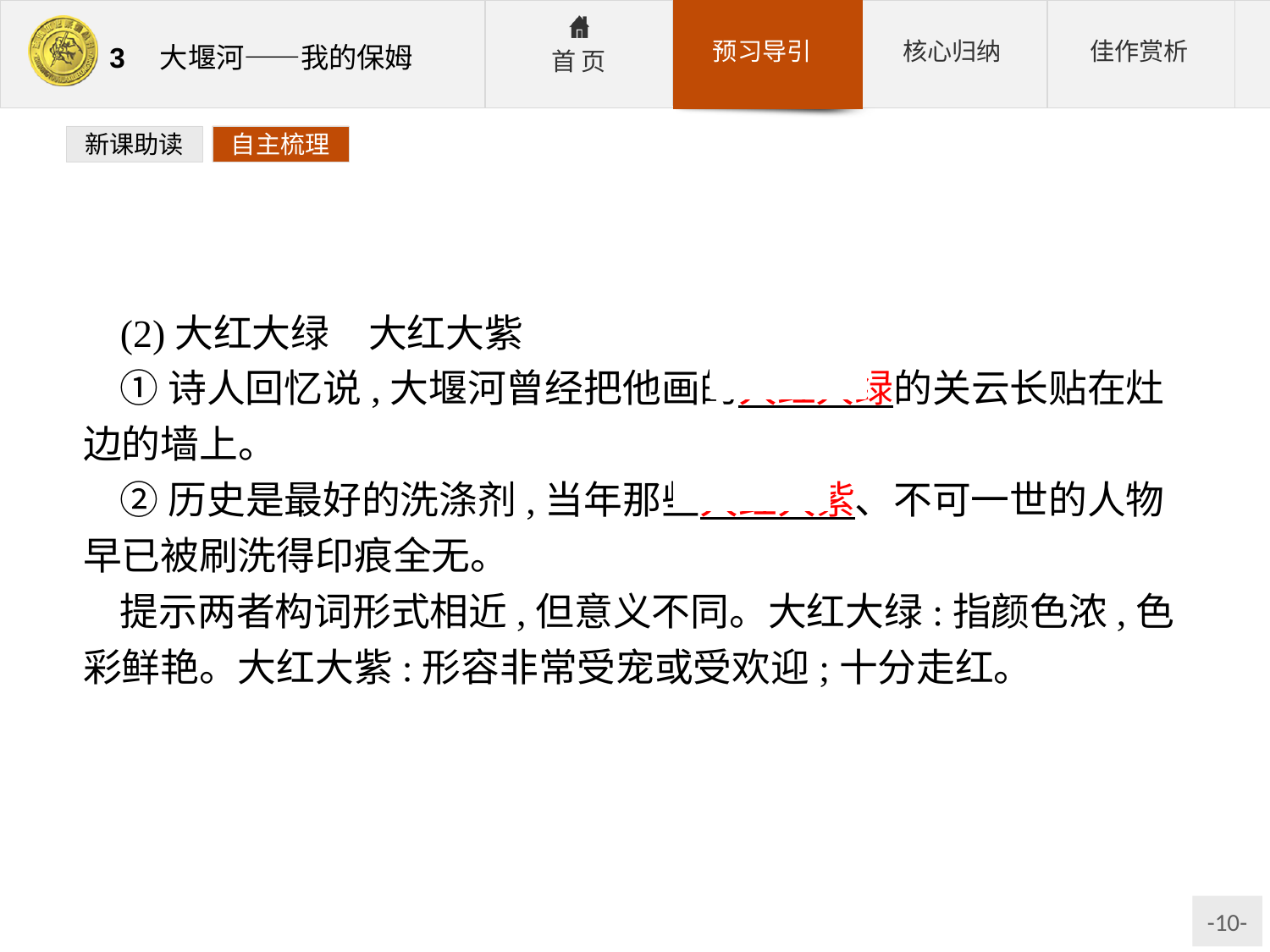

新课助读
自主梳理
(2)大红大绿　大红大紫
①诗人回忆说,大堰河曾经把他画的大红大绿的关云长贴在灶边的墙上。
②历史是最好的洗涤剂,当年那些大红大紫、不可一世的人物早已被刷洗得印痕全无。
提示两者构词形式相近,但意义不同。大红大绿:指颜色浓,色彩鲜艳。大红大紫:形容非常受宠或受欢迎;十分走红。